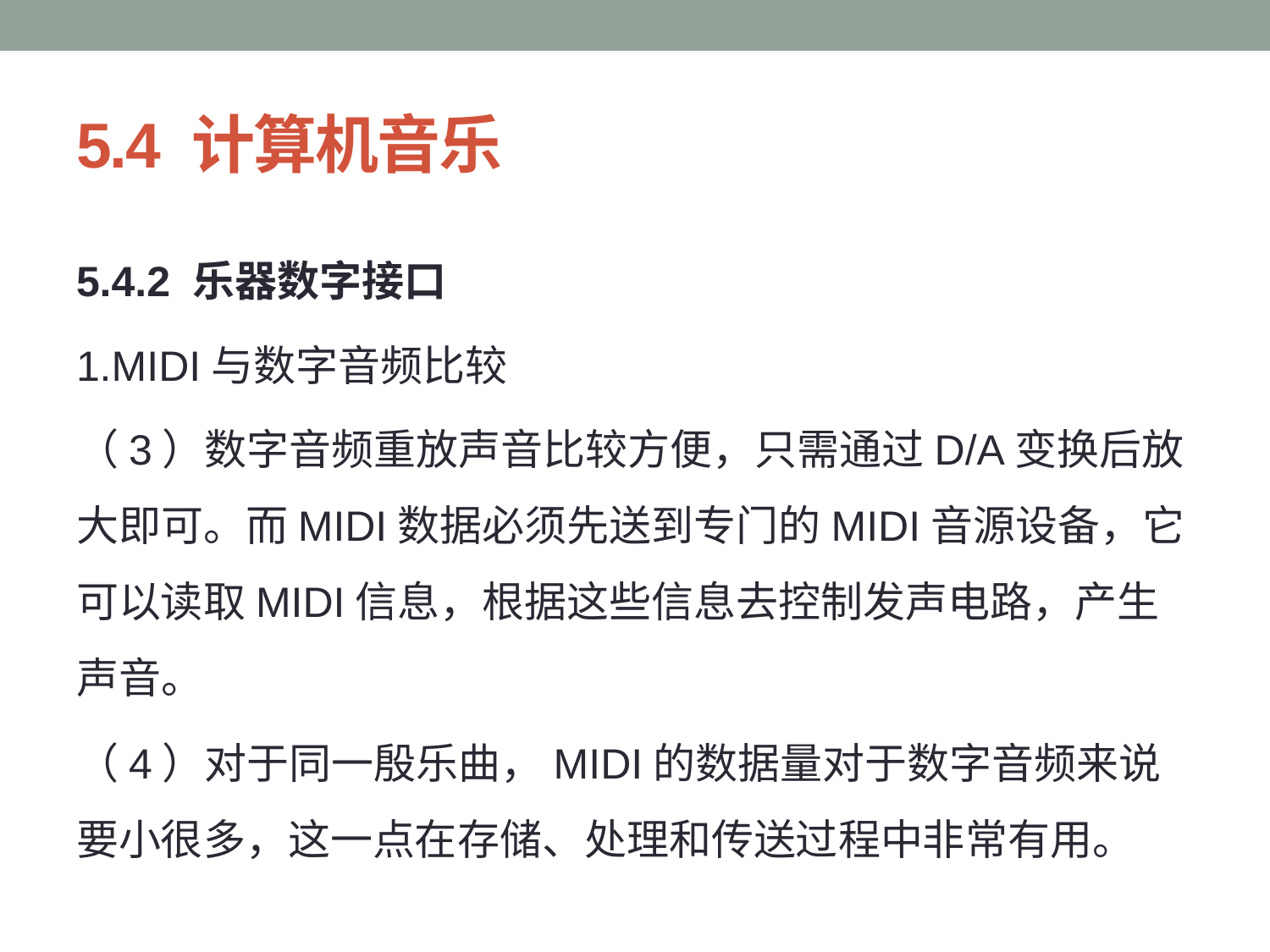

# 5.4 计算机音乐
5.4.2 乐器数字接口
1.MIDI与数字音频比较
（3）数字音频重放声音比较方便，只需通过D/A变换后放大即可。而MIDI数据必须先送到专门的MIDI音源设备，它可以读取MIDI信息，根据这些信息去控制发声电路，产生声音。
（4）对于同一殷乐曲，MIDI的数据量对于数字音频来说要小很多，这一点在存储、处理和传送过程中非常有用。